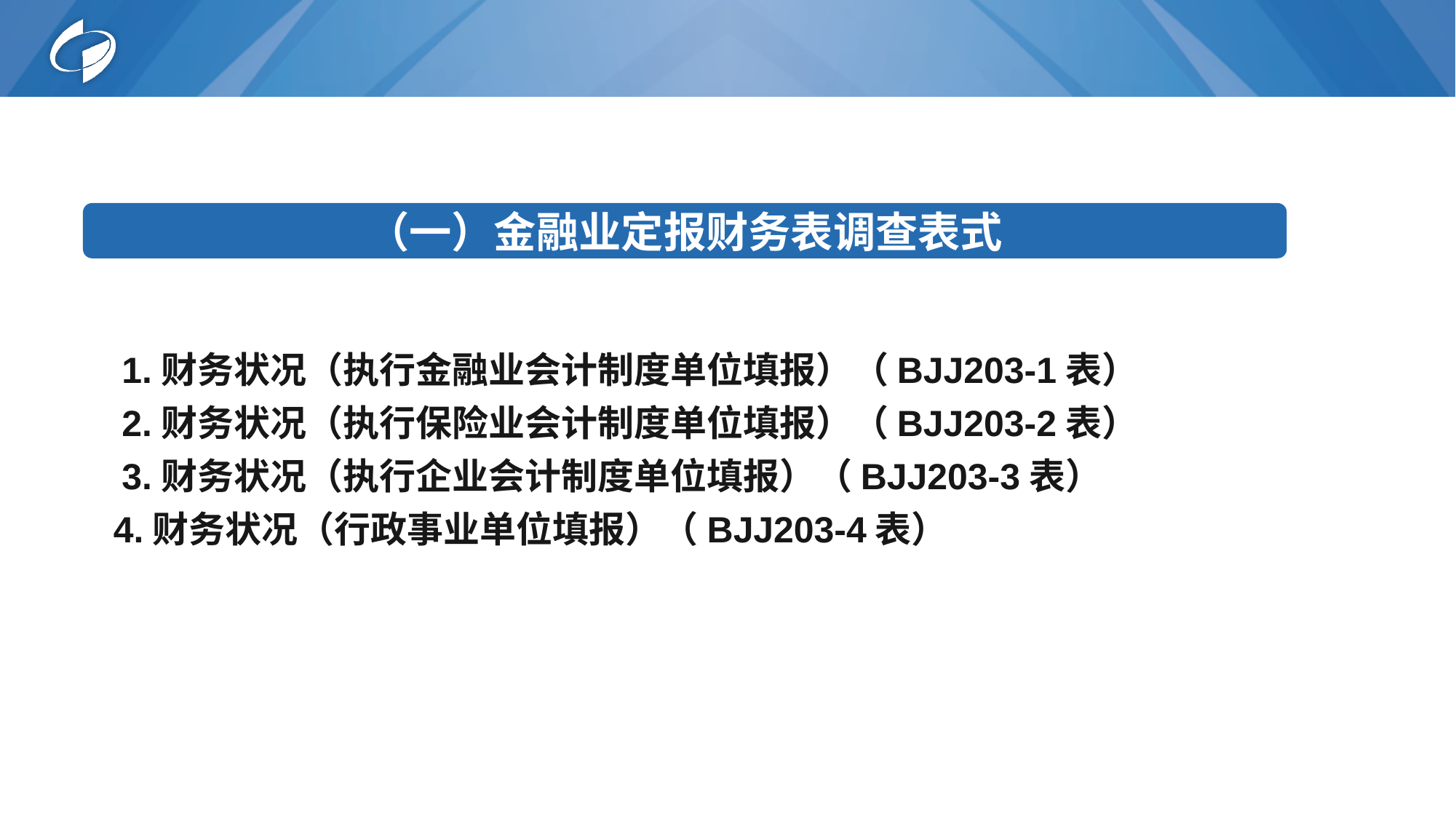

（一）金融业定报财务表调查表式
1.财务状况（执行金融业会计制度单位填报）（BJJ203-1表）
2.财务状况（执行保险业会计制度单位填报）（BJJ203-2表）
3.财务状况（执行企业会计制度单位填报）（BJJ203-3表）
       4.财务状况（行政事业单位填报）（BJJ203-4表）